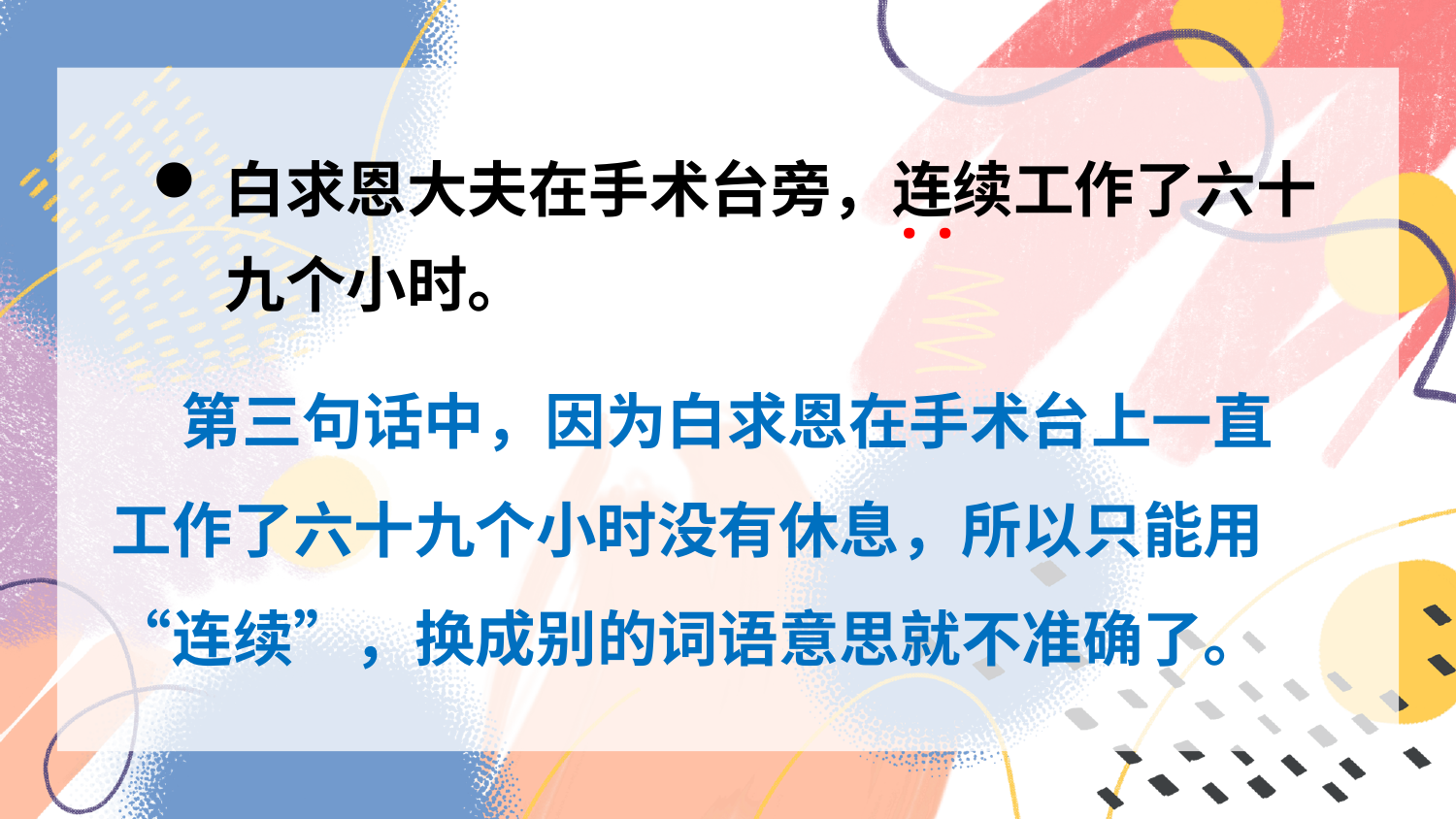

白求恩大夫在手术台旁，连续工作了六十九个小时。
··
    第三句话中，因为白求恩在手术台上一直工作了六十九个小时没有休息，所以只能用“连续”，换成别的词语意思就不准确了。